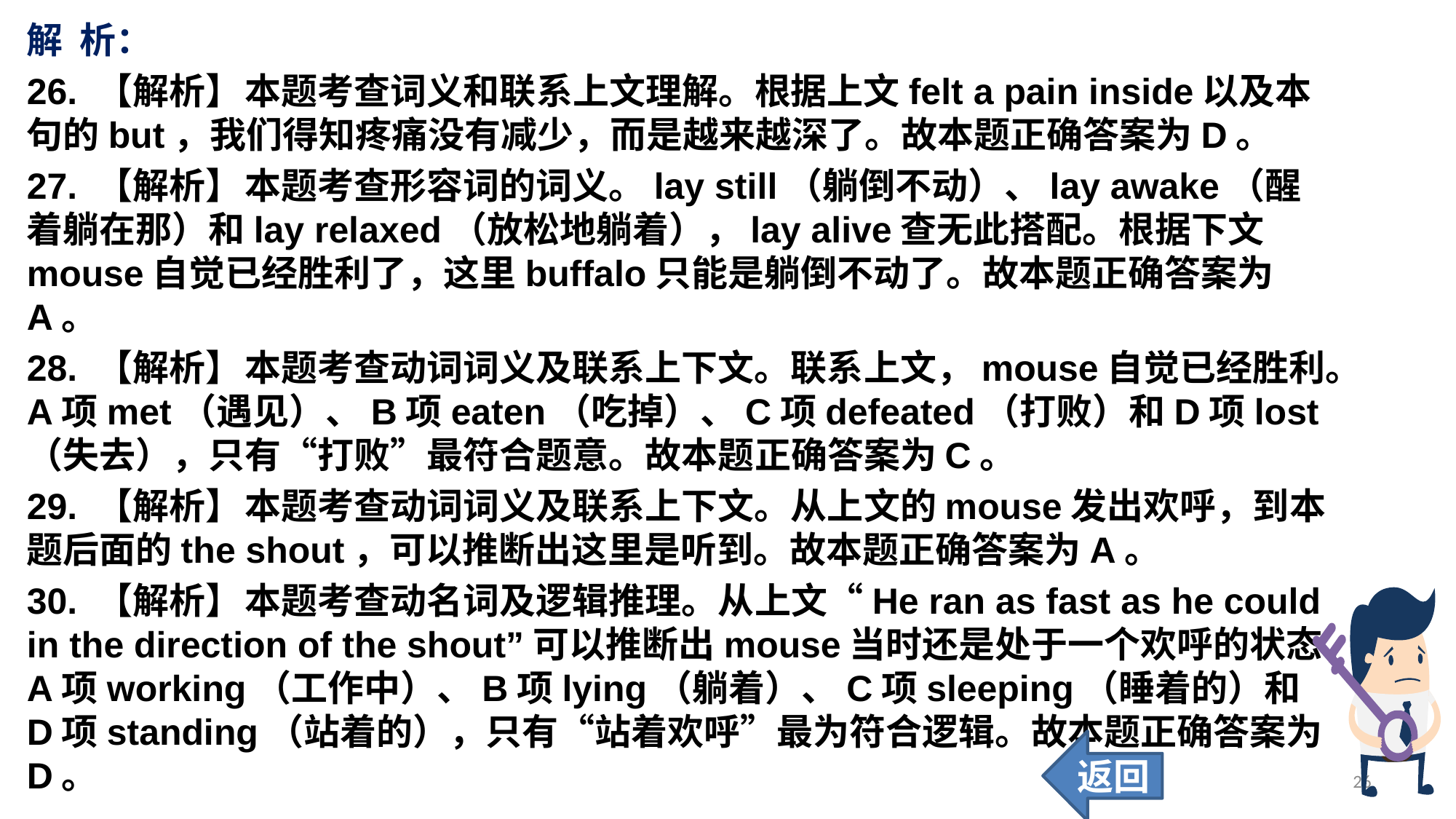

解  析：
26. 【解析】	本题考查词义和联系上文理解。根据上文felt a pain inside以及本句的but，我们得知疼痛没有减少，而是越来越深了。故本题正确答案为D。
27. 【解析】	本题考查形容词的词义。lay still（躺倒不动）、lay awake（醒着躺在那）和lay relaxed（放松地躺着），lay alive查无此搭配。根据下文mouse自觉已经胜利了，这里buffalo只能是躺倒不动了。故本题正确答案为A。
28. 【解析】	本题考查动词词义及联系上下文。联系上文，mouse自觉已经胜利。A项met（遇见）、B项eaten（吃掉）、C项defeated（打败）和D项lost （失去），只有“打败”最符合题意。故本题正确答案为C。
29. 【解析】	本题考查动词词义及联系上下文。从上文的mouse发出欢呼，到本题后面的the shout，可以推断出这里是听到。故本题正确答案为A。
30. 【解析】	本题考查动名词及逻辑推理。从上文“He ran as fast as he could in the direction of the shout”可以推断出mouse当时还是处于一个欢呼的状态，A项working（工作中）、B项lying（躺着）、C项sleeping（睡着的）和D项standing（站着的），只有“站着欢呼”最为符合逻辑。故本题正确答案为D。

返回
26